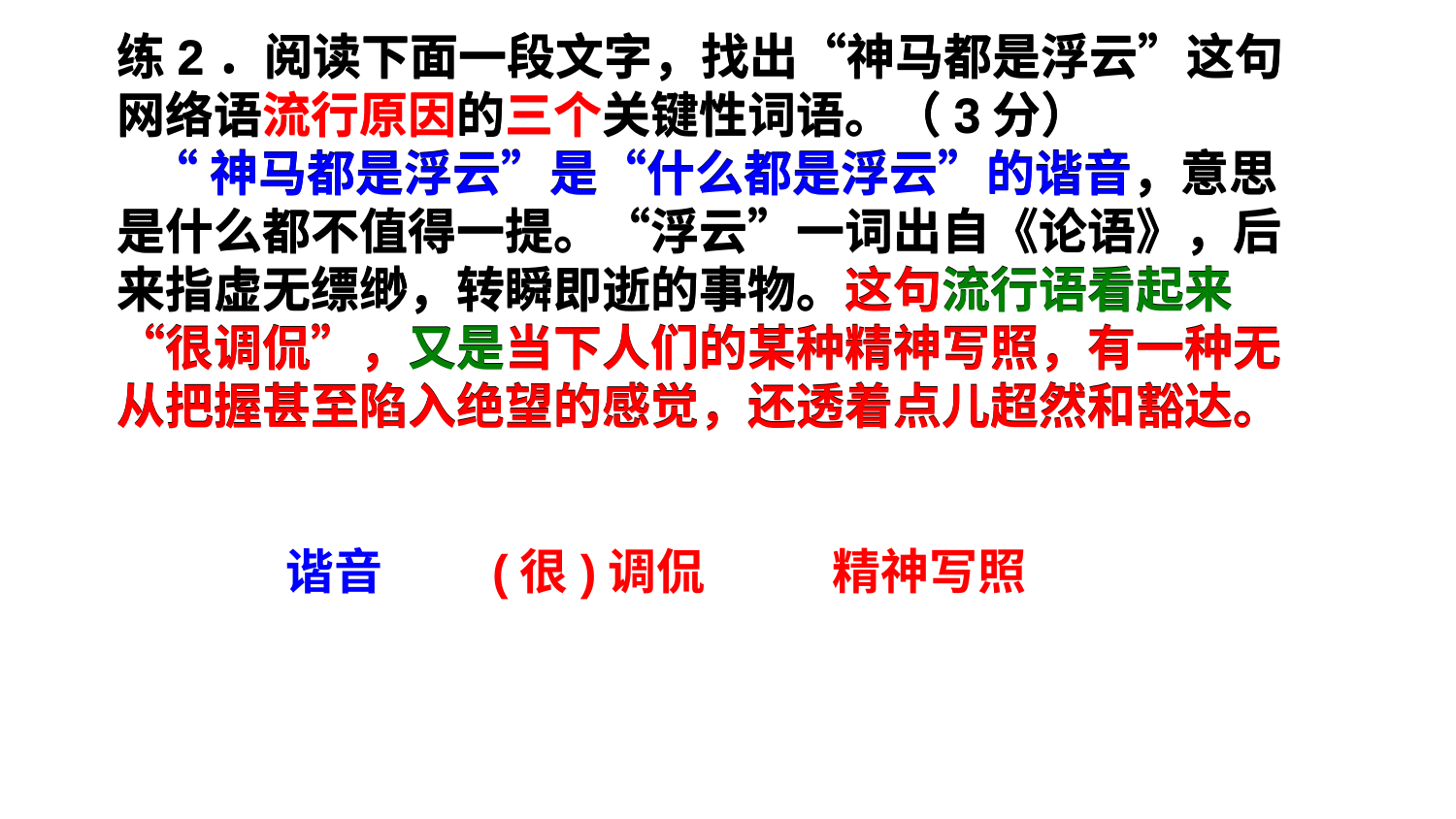

练2．阅读下面一段文字，找出“神马都是浮云”这句网络语流行原因的三个关键性词语。（3分）
   “神马都是浮云”是“什么都是浮云”的谐音，意思是什么都不值得一提。“浮云”一词出自《论语》，后来指虚无缥缈，转瞬即逝的事物。这句流行语看起来“很调侃”，又是当下人们的某种精神写照，有一种无从把握甚至陷入绝望的感觉，还透着点儿超然和豁达。
练2．阅读下面一段文字，找出“神马都是浮云”这句网络语流行原因的三个关键性词语。（3分）
   “神马都是浮云”是“什么都是浮云”的谐音，意思是什么都不值得一提。“浮云”一词出自《论语》，后来指虚无缥缈，转瞬即逝的事物。这句流行语看起来“很调侃”，又是当下人们的某种精神写照，有一种无从把握甚至陷入绝望的感觉，还透着点儿超然和豁达。
谐音
(很)调侃
精神写照